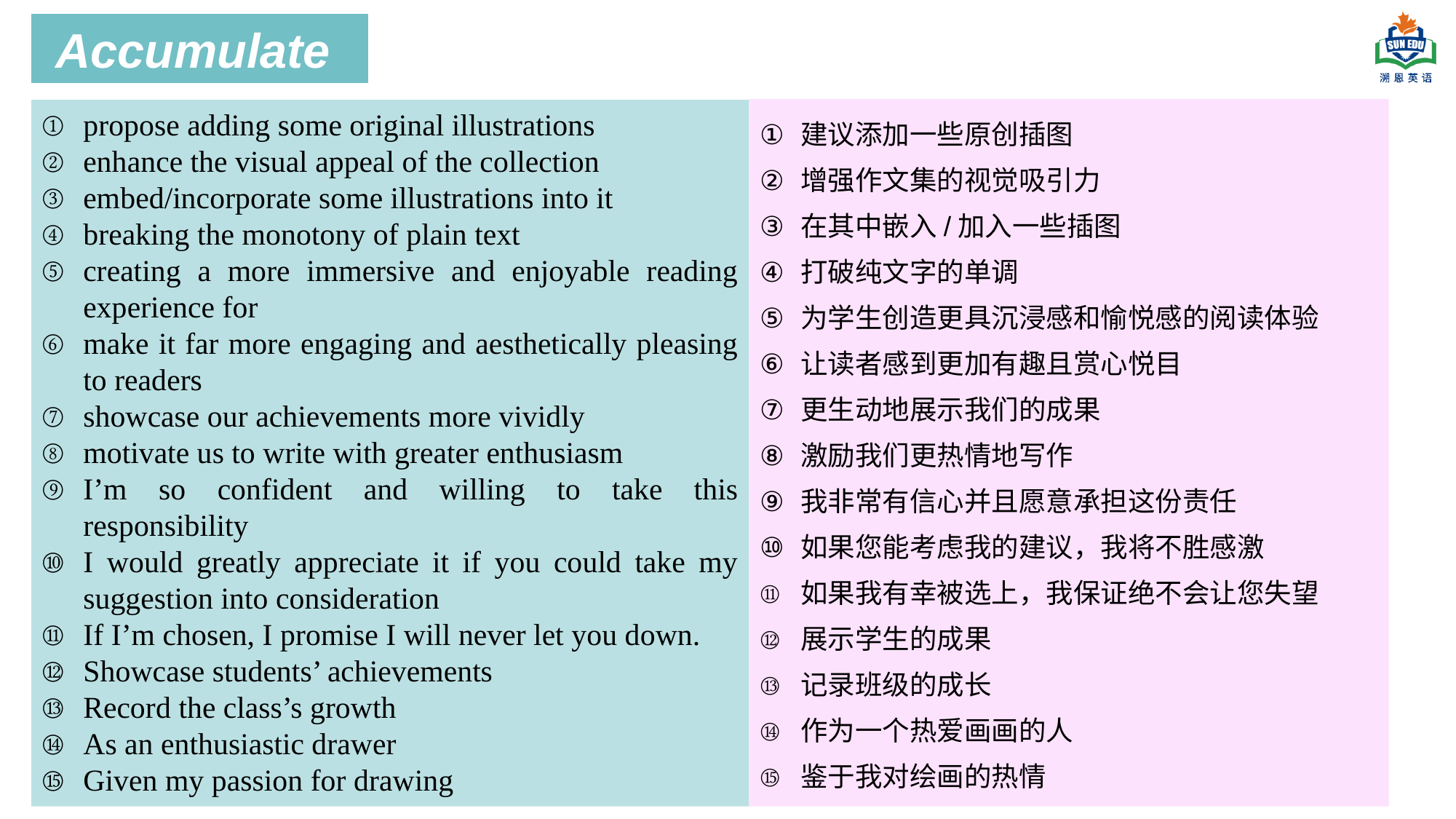

Accumulate
建议添加一些原创插图
增强作文集的视觉吸引力
在其中嵌入/加入一些插图
打破纯文字的单调
为学生创造更具沉浸感和愉悦感的阅读体验
让读者感到更加有趣且赏心悦目
更生动地展示我们的成果
激励我们更热情地写作
我非常有信心并且愿意承担这份责任
如果您能考虑我的建议，我将不胜感激
如果我有幸被选上，我保证绝不会让您失望
展示学生的成果
记录班级的成长
作为一个热爱画画的人
鉴于我对绘画的热情
propose adding some original illustrations
enhance the visual appeal of the collection
embed/incorporate some illustrations into it
breaking the monotony of plain text
creating a more immersive and enjoyable reading experience for
make it far more engaging and aesthetically pleasing to readers
showcase our achievements more vividly
motivate us to write with greater enthusiasm
I’m so confident and willing to take this responsibility
I would greatly appreciate it if you could take my suggestion into consideration
If I’m chosen, I promise I will never let you down.
Showcase students’ achievements
Record the class’s growth
As an enthusiastic drawer
Given my passion for drawing